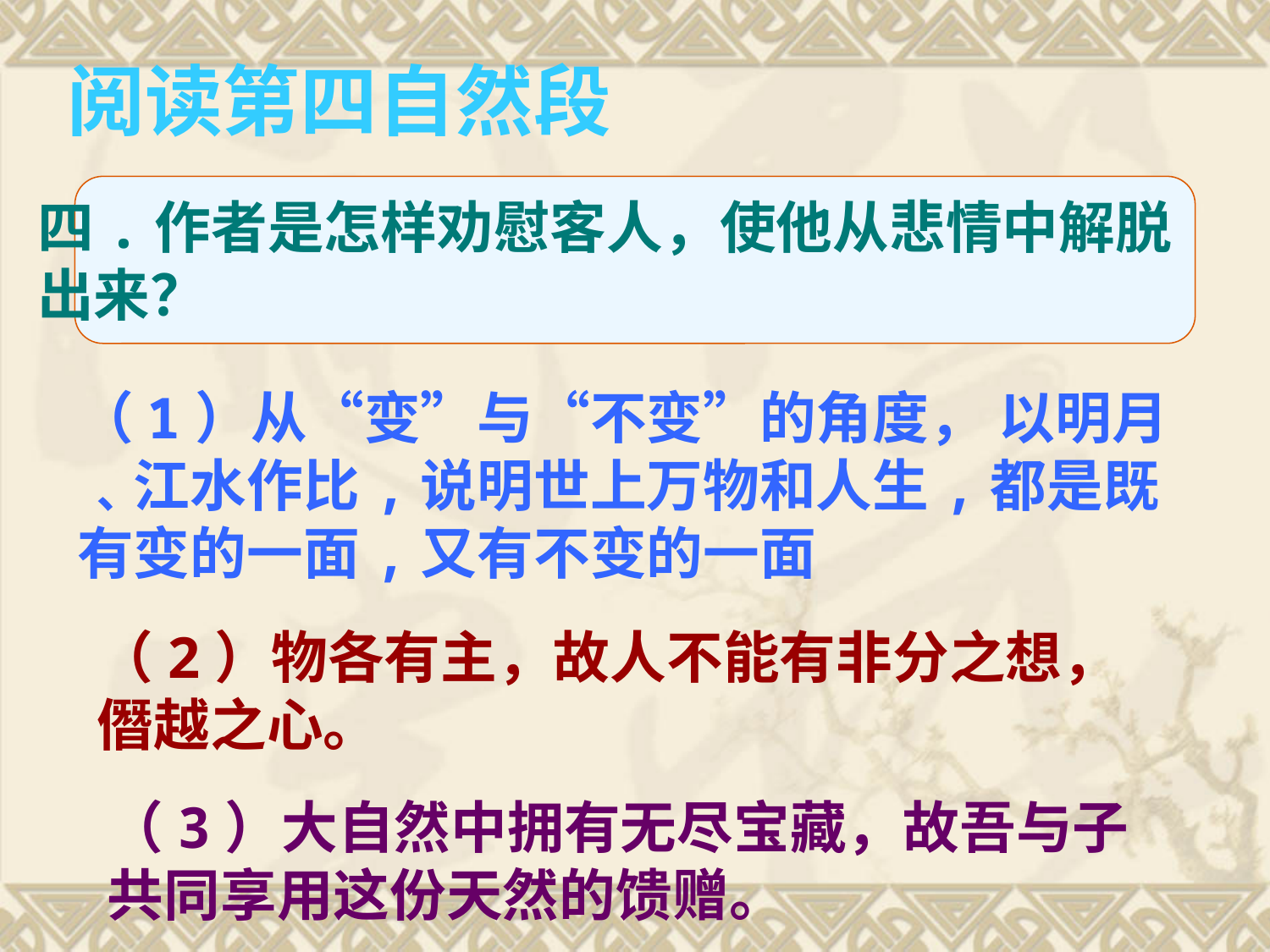

阅读第四自然段

四.作者是怎样劝慰客人，使他从悲情中解脱出来？
（1）从“变”与“不变”的角度， 以明月﹑江水作比,说明世上万物和人生,都是既有变的一面,又有不变的一面
（2）物各有主，故人不能有非分之想，僭越之心。
（3）大自然中拥有无尽宝藏，故吾与子共同享用这份天然的馈赠。